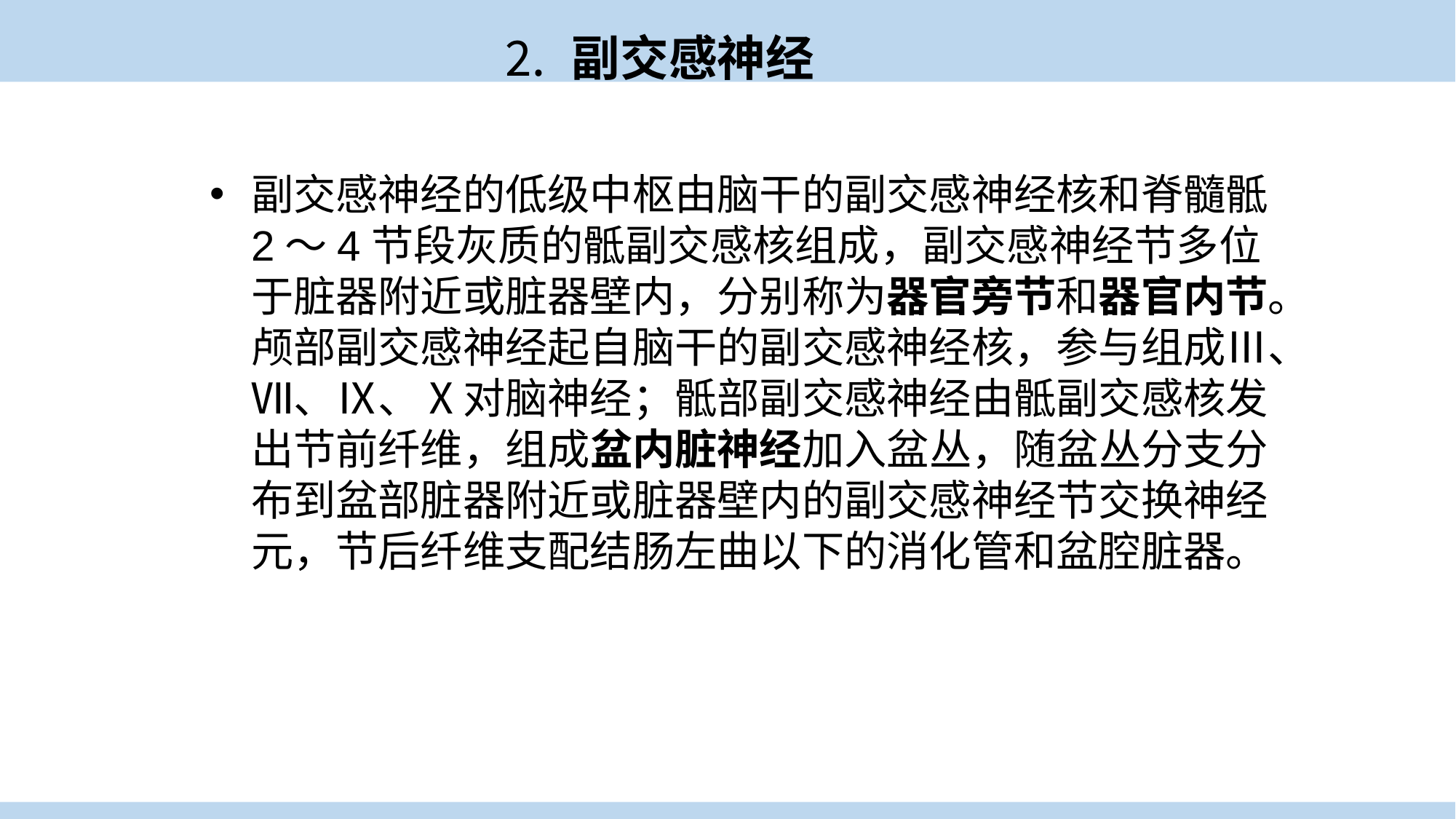

⒉ 副交感神经
副交感神经的低级中枢由脑干的副交感神经核和脊髓骶2～4节段灰质的骶副交感核组成，副交感神经节多位于脏器附近或脏器壁内，分别称为器官旁节和器官内节。颅部副交感神经起自脑干的副交感神经核，参与组成Ⅲ、Ⅶ、Ⅸ、Ⅹ对脑神经；骶部副交感神经由骶副交感核发出节前纤维，组成盆内脏神经加入盆丛，随盆丛分支分布到盆部脏器附近或脏器壁内的副交感神经节交换神经元，节后纤维支配结肠左曲以下的消化管和盆腔脏器。